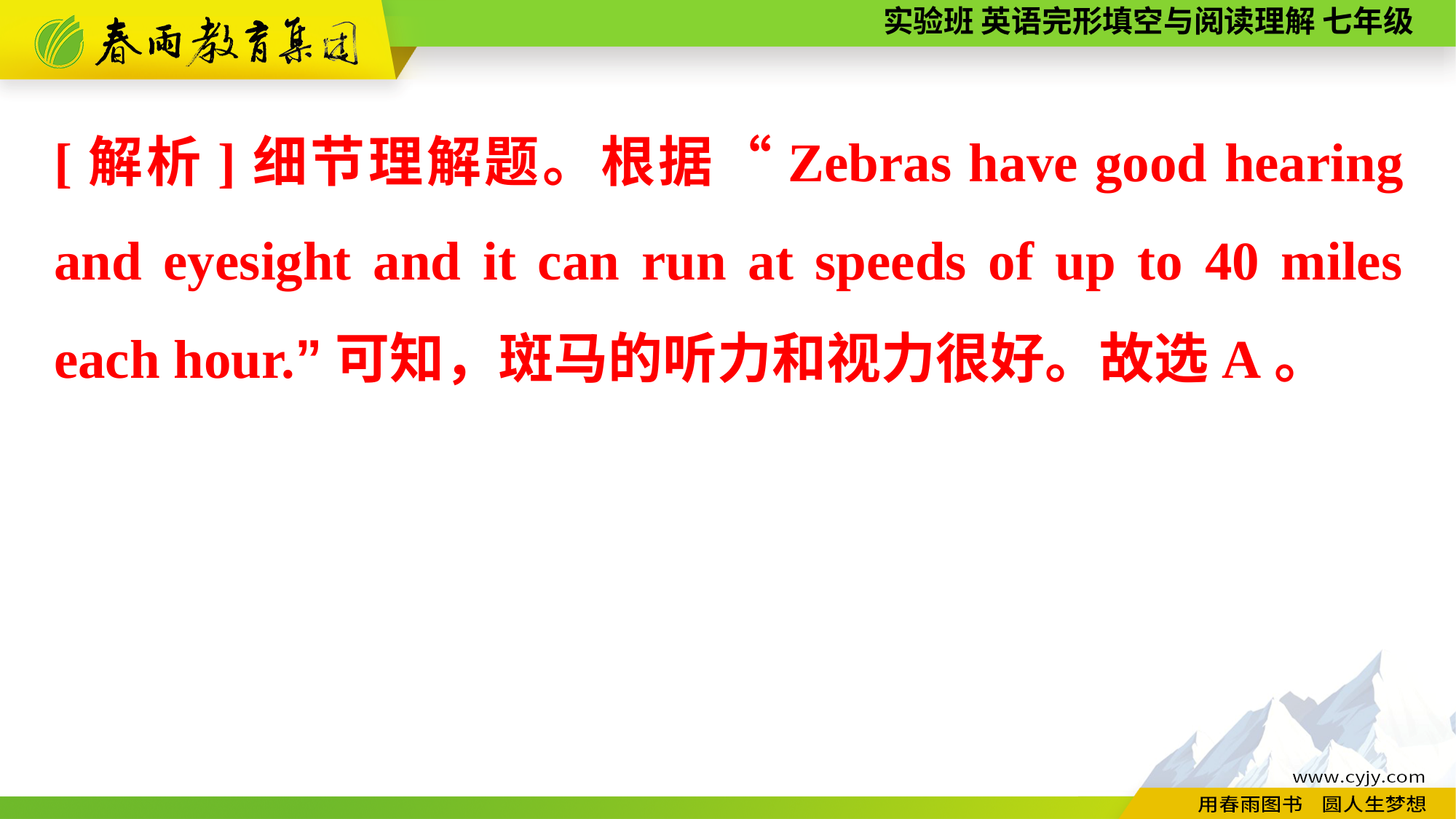

[解析]细节理解题。根据“Zebras have good hearing and eyesight and it can run at speeds of up to 40 miles each hour.”可知，斑马的听力和视力很好。故选A。